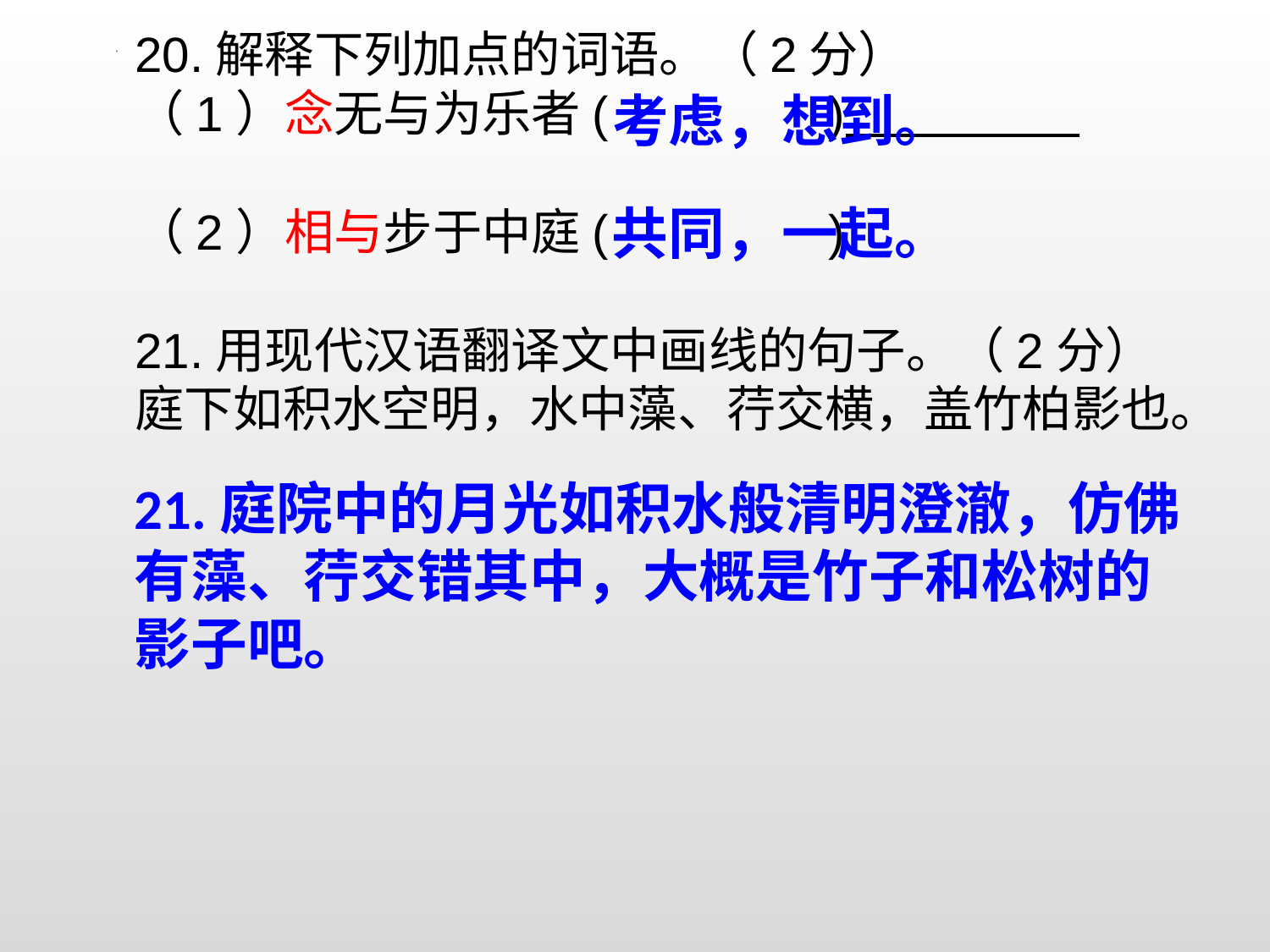

20.解释下列加点的词语。（2分）
（1）念无与为乐者(                )

（2）相与步于中庭(                )

21.用现代汉语翻译文中画线的句子。（2分）
庭下如积水空明，水中藻、荇交横，盖竹柏影也。
考虑，想到。
共同，一起。
21.庭院中的月光如积水般清明澄澈，仿佛有藻、荇交错其中，大概是竹子和松树的影子吧。